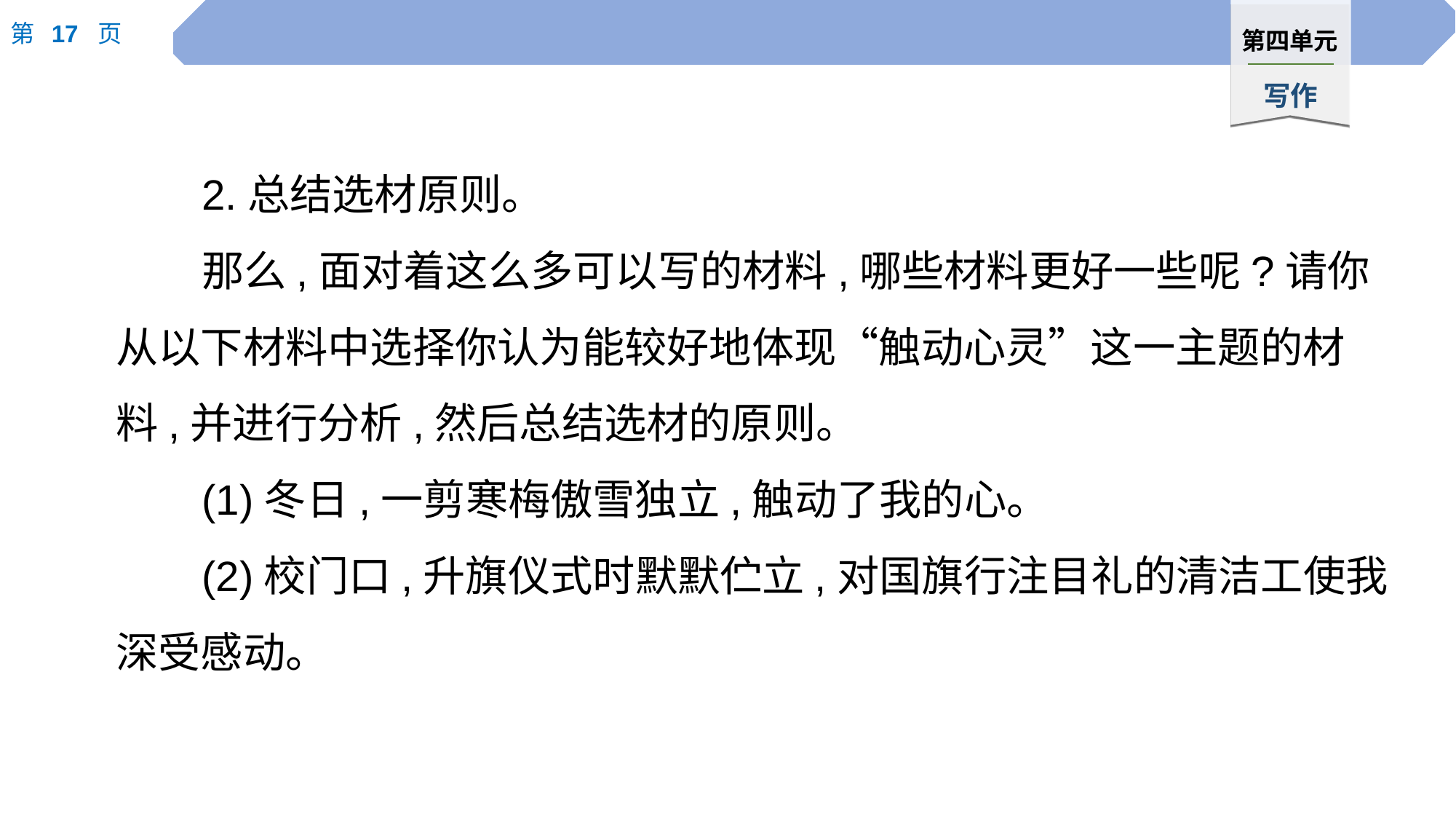

2.总结选材原则。
那么,面对着这么多可以写的材料,哪些材料更好一些呢?请你从以下材料中选择你认为能较好地体现“触动心灵”这一主题的材料,并进行分析,然后总结选材的原则。
(1)冬日,一剪寒梅傲雪独立,触动了我的心。
(2)校门口,升旗仪式时默默伫立,对国旗行注目礼的清洁工使我深受感动。